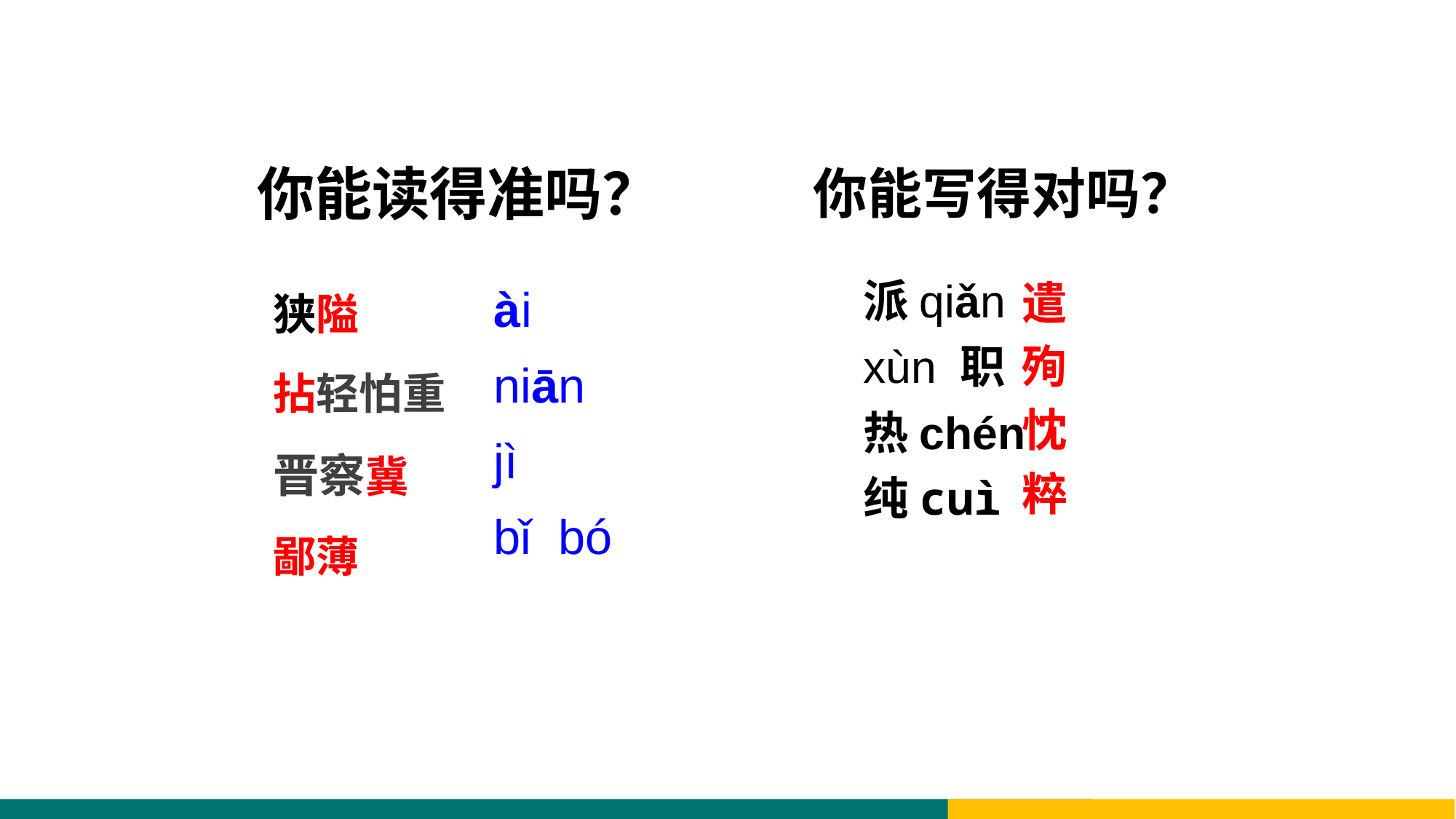

# 你能读得准吗？
你能写得对吗？
ài
niān
jì
bǐ  bó

派qiǎn
xùn 职
热chén
纯cuì
狭隘
拈轻怕重
晋察冀
鄙薄
遣
殉
忱
粹